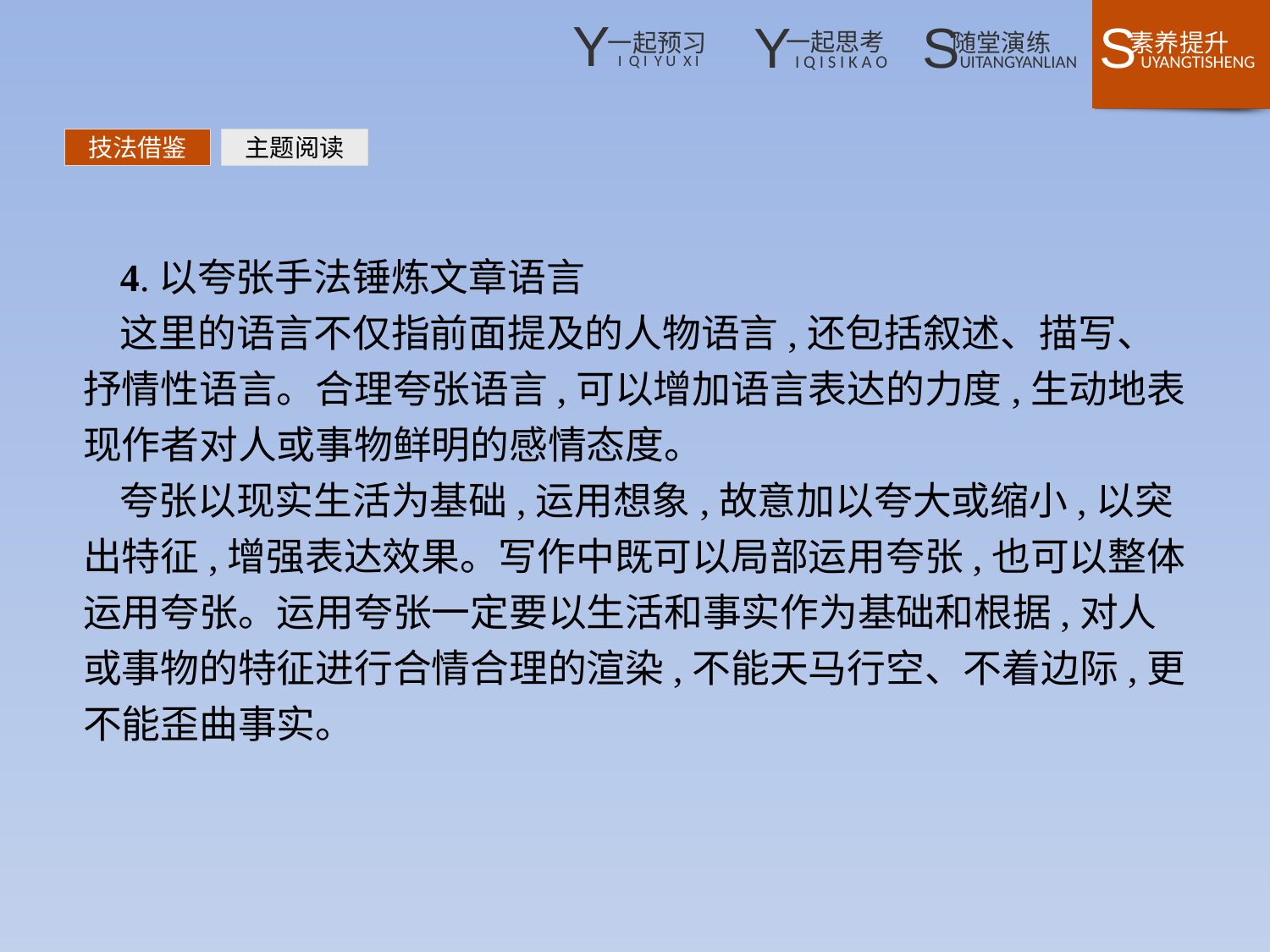

技法借鉴
主题阅读
4.以夸张手法锤炼文章语言
这里的语言不仅指前面提及的人物语言,还包括叙述、描写、抒情性语言。合理夸张语言,可以增加语言表达的力度,生动地表现作者对人或事物鲜明的感情态度。
夸张以现实生活为基础,运用想象,故意加以夸大或缩小,以突出特征,增强表达效果。写作中既可以局部运用夸张,也可以整体运用夸张。运用夸张一定要以生活和事实作为基础和根据,对人或事物的特征进行合情合理的渲染,不能天马行空、不着边际,更不能歪曲事实。